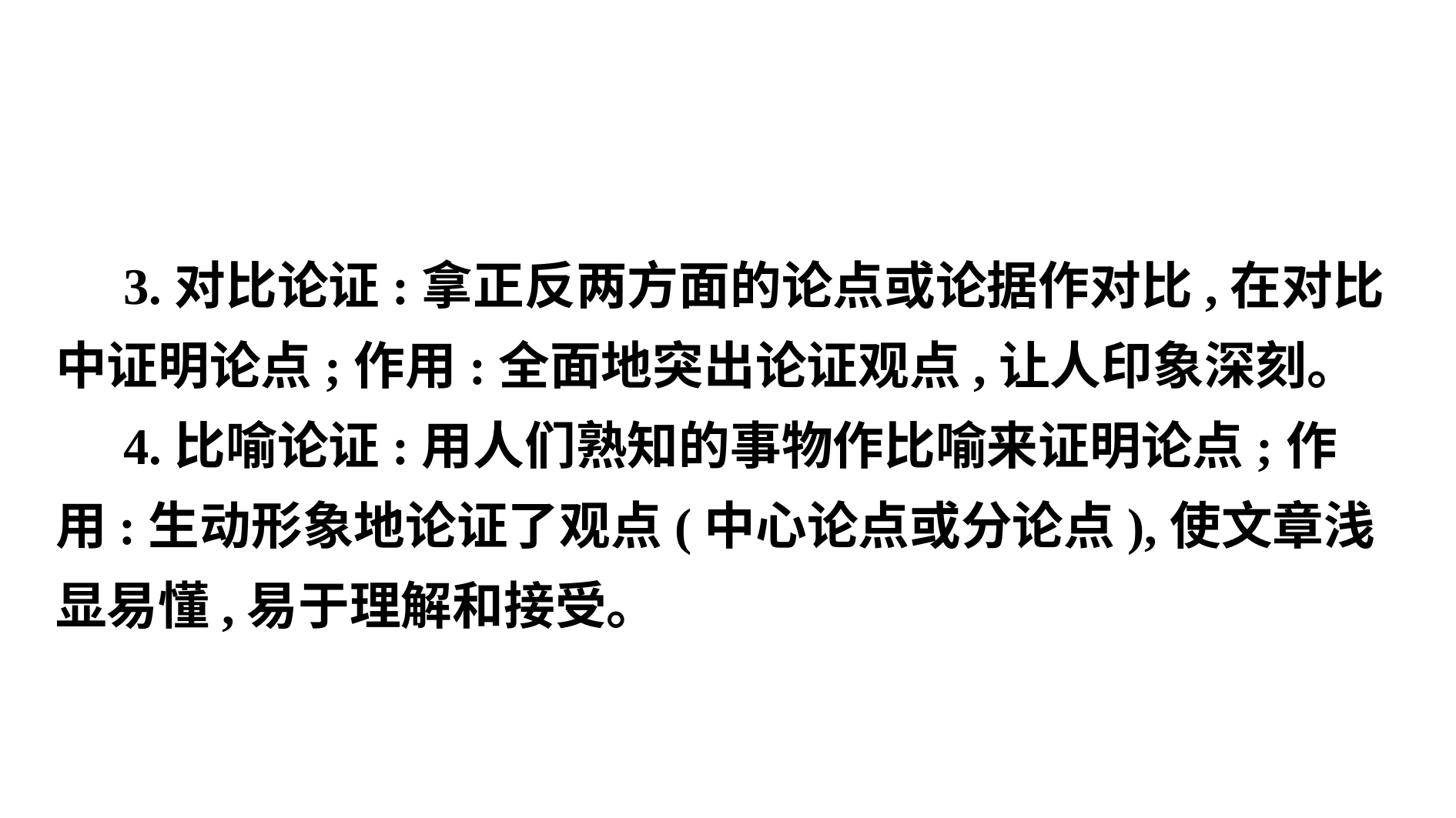

3.对比论证:拿正反两方面的论点或论据作对比,在对比中证明论点;作用:全面地突出论证观点,让人印象深刻。
4.比喻论证:用人们熟知的事物作比喻来证明论点;作用:生动形象地论证了观点(中心论点或分论点),使文章浅显易懂,易于理解和接受。